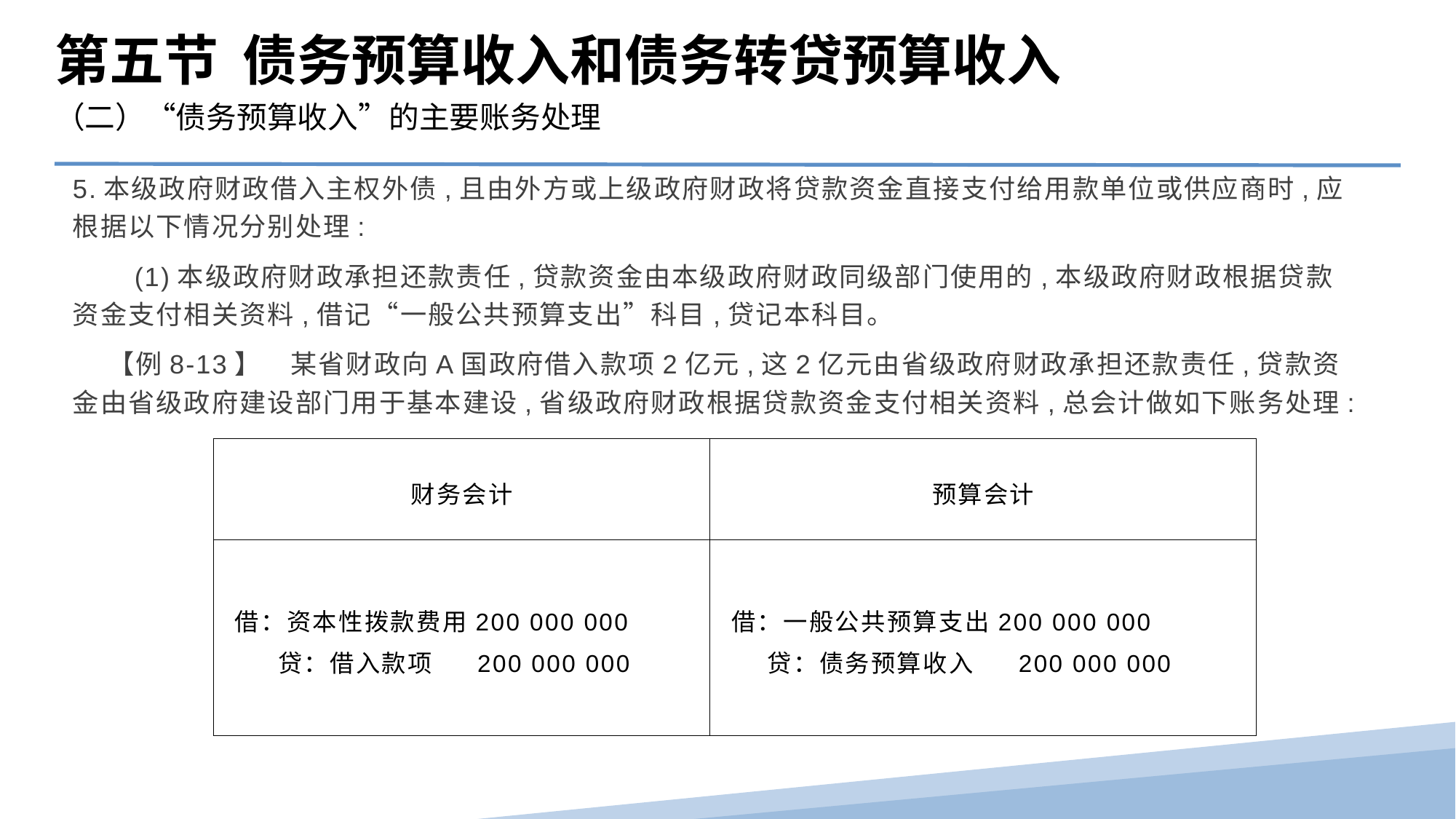

第五节  债务预算收入和债务转贷预算收入
（二）“债务预算收入”的主要账务处理
5.本级政府财政借入主权外债,且由外方或上级政府财政将贷款资金直接支付给用款单位或供应商时,应根据以下情况分别处理:
　　(1)本级政府财政承担还款责任,贷款资金由本级政府财政同级部门使用的,本级政府财政根据贷款资金支付相关资料,借记“一般公共预算支出”科目,贷记本科目。
　 【例8-13】　某省财政向A国政府借入款项2亿元,这2亿元由省级政府财政承担还款责任,贷款资金由省级政府建设部门用于基本建设,省级政府财政根据贷款资金支付相关资料,总会计做如下账务处理:
| 财务会计 | 预算会计 |
| --- | --- |
| 借：资本性拨款费用200 000 000 贷：借入款项 200 000 000 | 借：一般公共预算支出200 000 000 贷：债务预算收入 200 000 000 |